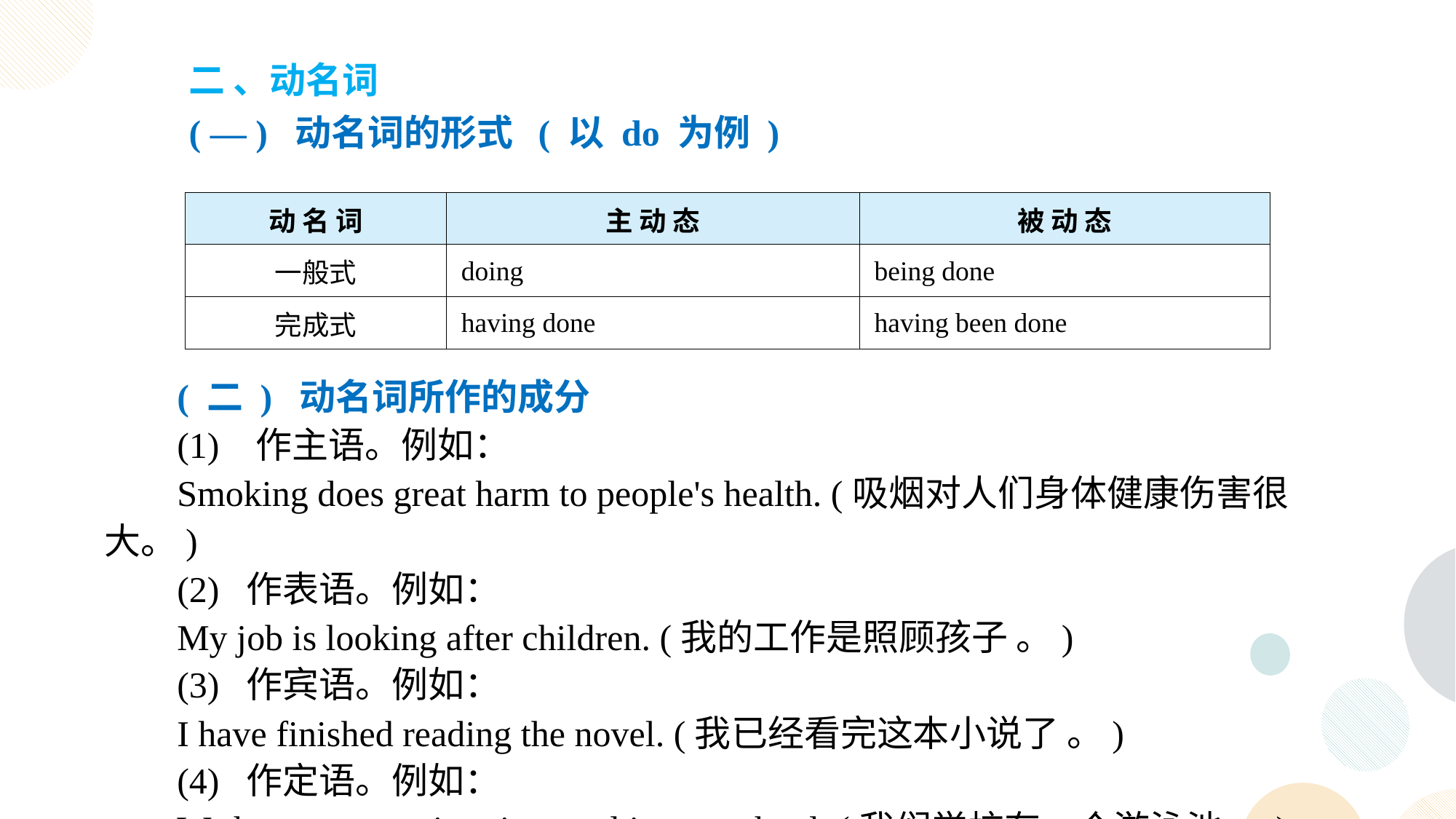

二 、动名词
( — )  动名词的形式  ( 以 do 为例 )
| 动 名 词 | 主 动 态 | 被 动 态 |
| --- | --- | --- |
| 一般式 | doing | being done |
| 完成式 | having done | having been done |
( 二 )  动名词所作的成分
(1)   作主语。例如：
Smoking does great harm to people's health. (吸烟对人们身体健康伤害很大。)
(2)  作表语。例如：
My job is looking after children. (我的工作是照顾孩子 。)
(3)  作宾语。例如：
I have finished reading the novel. (我已经看完这本小说了 。)
(4)  作定语。例如：
We have got a swimming pool in our school. (我们学校有一个游泳池 。)